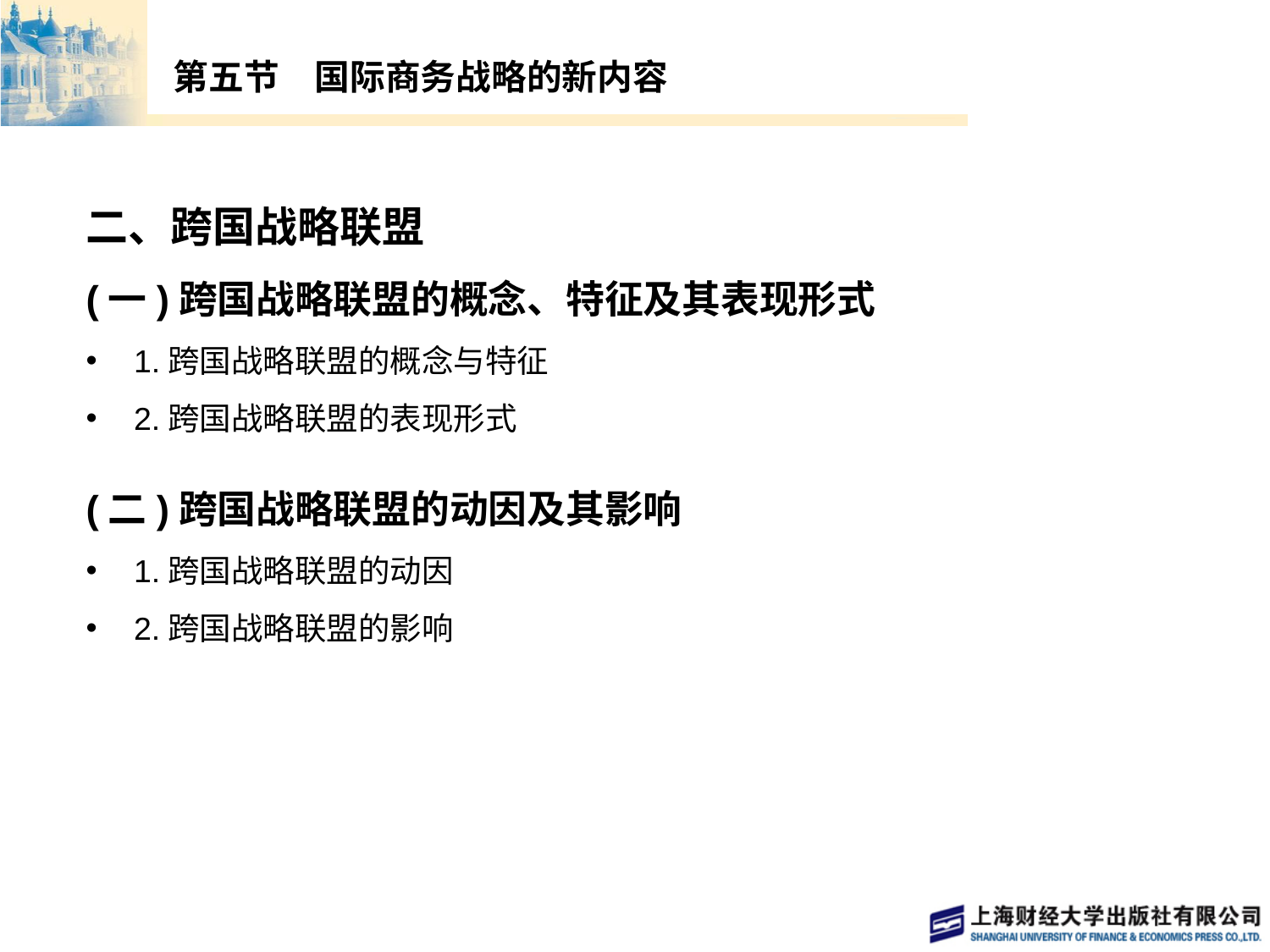

# 第五节　国际商务战略的新内容
二、跨国战略联盟
(一)跨国战略联盟的概念、特征及其表现形式
1.跨国战略联盟的概念与特征
2.跨国战略联盟的表现形式
(二)跨国战略联盟的动因及其影响
1.跨国战略联盟的动因
2.跨国战略联盟的影响